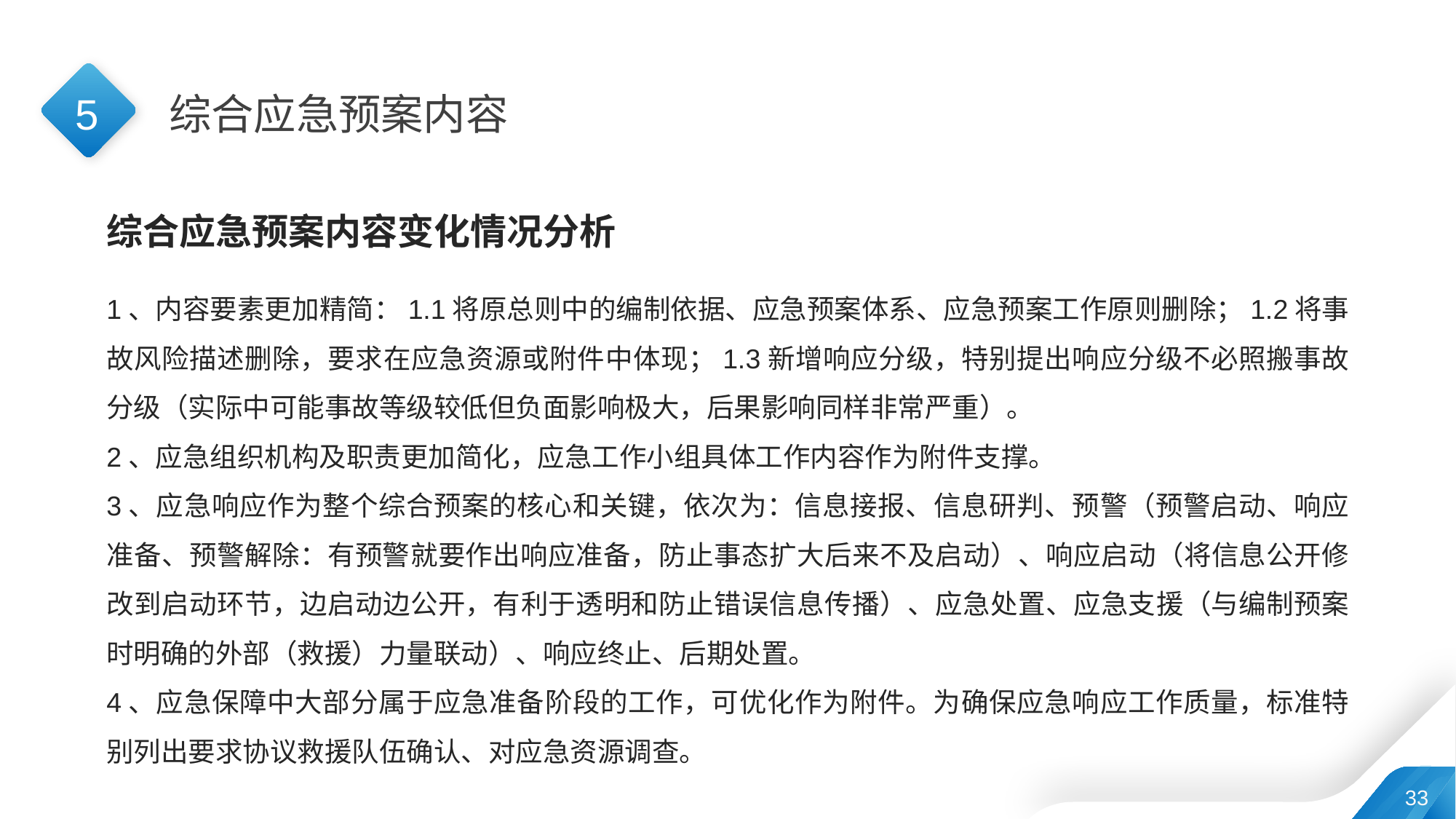

5
综合应急预案内容
综合应急预案内容变化情况分析
1、内容要素更加精简：1.1将原总则中的编制依据、应急预案体系、应急预案工作原则删除；1.2将事故风险描述删除，要求在应急资源或附件中体现；1.3新增响应分级，特别提出响应分级不必照搬事故分级（实际中可能事故等级较低但负面影响极大，后果影响同样非常严重）。
2、应急组织机构及职责更加简化，应急工作小组具体工作内容作为附件支撑。
3、应急响应作为整个综合预案的核心和关键，依次为：信息接报、信息研判、预警（预警启动、响应准备、预警解除：有预警就要作出响应准备，防止事态扩大后来不及启动）、响应启动（将信息公开修改到启动环节，边启动边公开，有利于透明和防止错误信息传播）、应急处置、应急支援（与编制预案时明确的外部（救援）力量联动）、响应终止、后期处置。
4、应急保障中大部分属于应急准备阶段的工作，可优化作为附件。为确保应急响应工作质量，标准特别列出要求协议救援队伍确认、对应急资源调查。